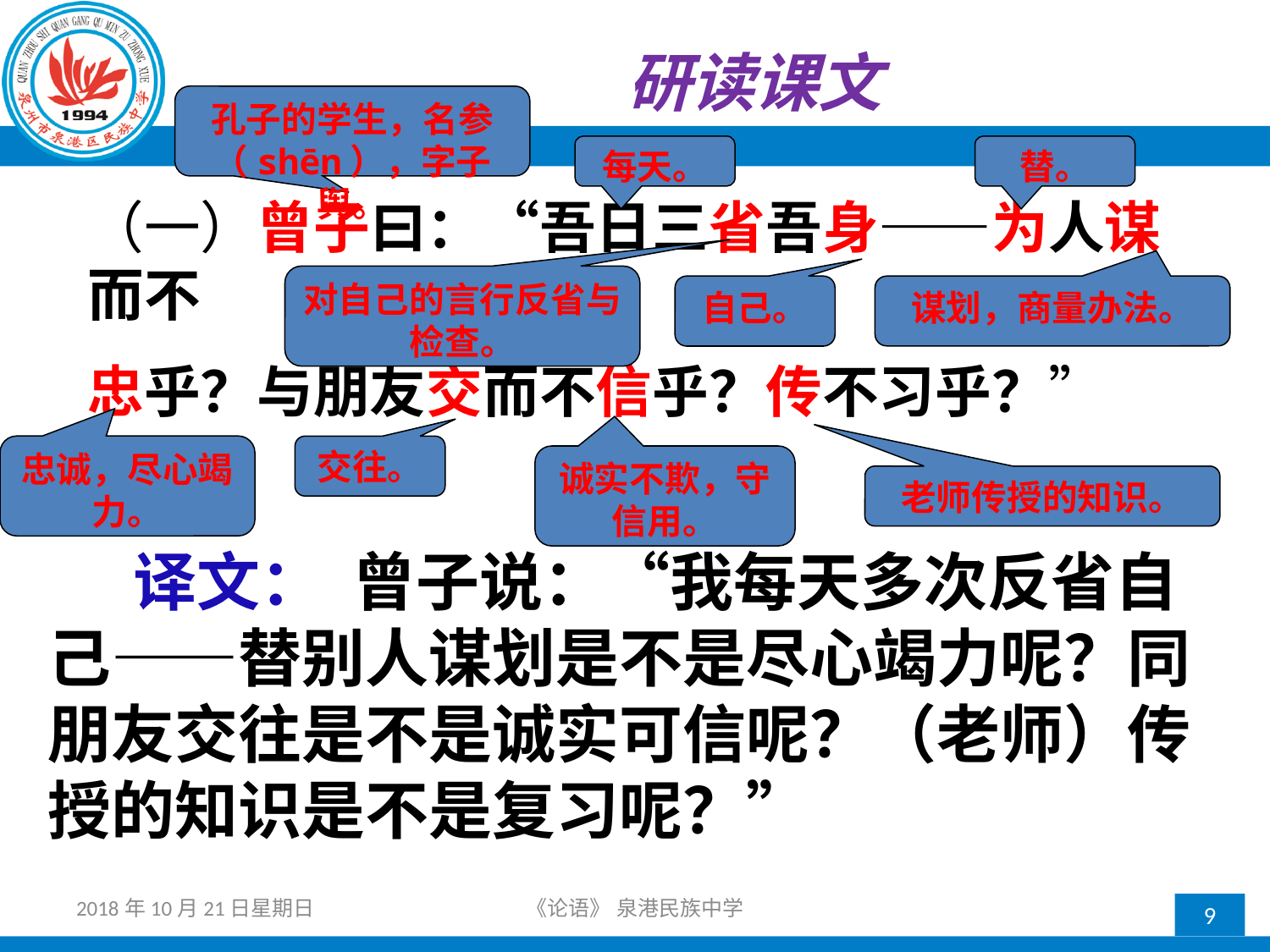

研读课文
孔子的学生，名参
（shēn），字子舆。
每天。
替。

（一）曾子曰：“吾日三省吾身——为人谋而不
忠乎？与朋友交而不信乎？传不习乎？”
对自己的言行反省与检查。
自己。
谋划，商量办法。
忠诚，尽心竭力。
交往。
诚实不欺，守信用。
老师传授的知识。

     译文：  曾子说：“我每天多次反省自己——替别人谋划是不是尽心竭力呢？同朋友交往是不是诚实可信呢？（老师）传授的知识是不是复习呢？”
2018年10月21日星期日
《论语》 泉港民族中学